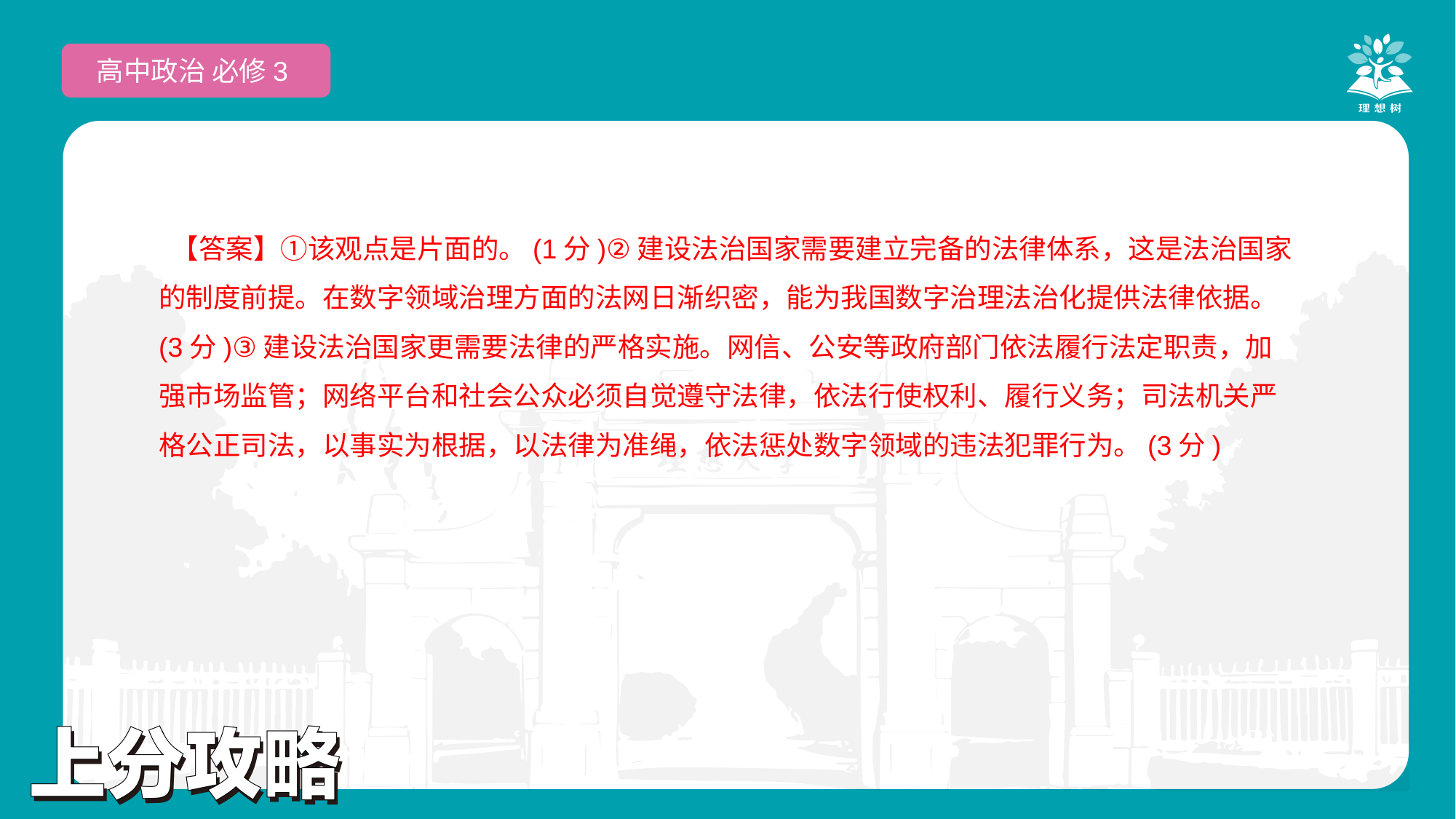

高中政治 必修3
 【答案】①该观点是片面的。(1分)②建设法治国家需要建立完备的法律体系，这是法治国家的制度前提。在数字领域治理方面的法网日渐织密，能为我国数字治理法治化提供法律依据。(3分)③建设法治国家更需要法律的严格实施。网信、公安等政府部门依法履行法定职责，加强市场监管；网络平台和社会公众必须自觉遵守法律，依法行使权利、履行义务；司法机关严格公正司法，以事实为根据，以法律为准绳，依法惩处数字领域的违法犯罪行为。(3分)